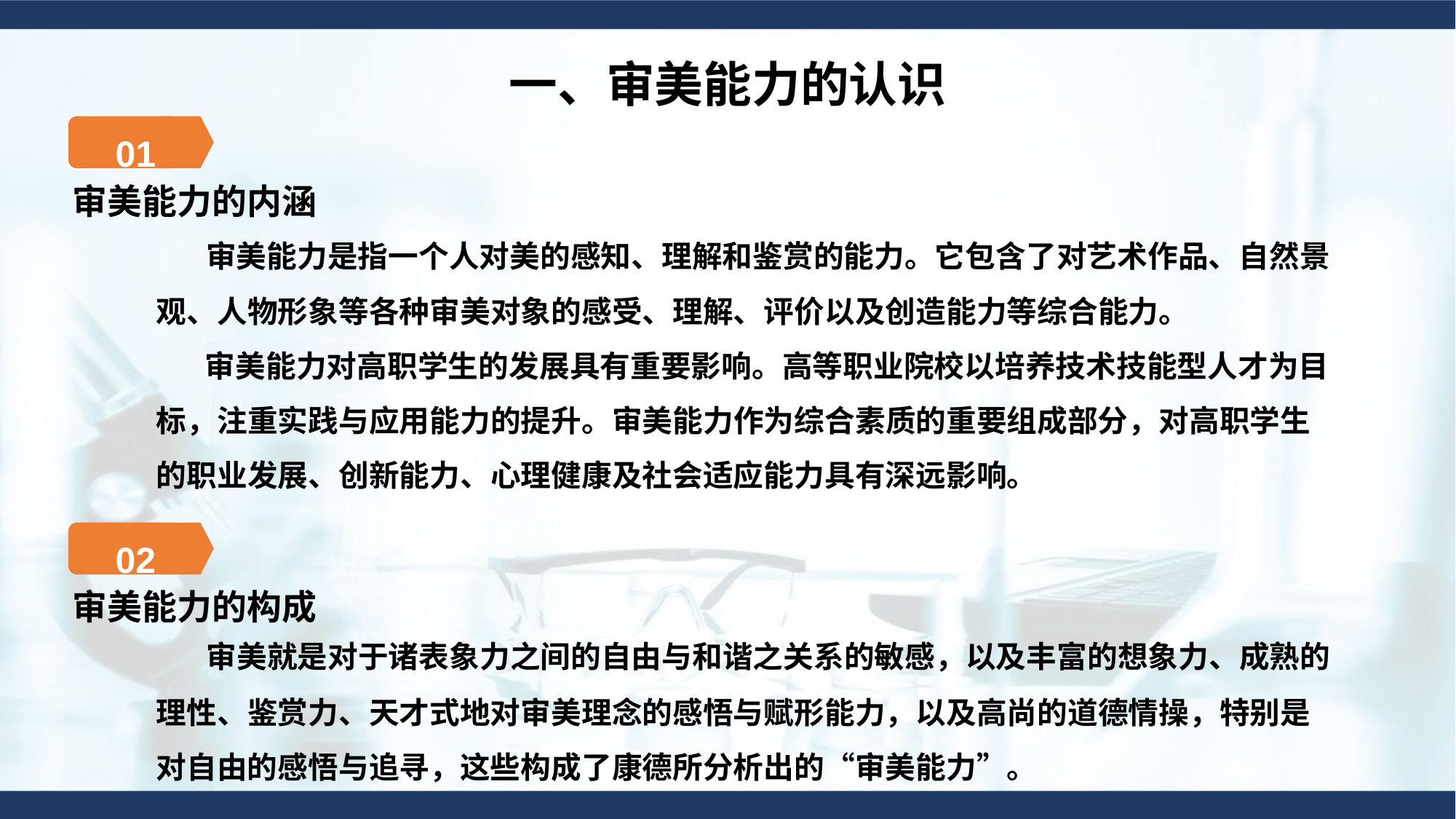

一、审美能力的认识
01

审美能力的内涵
     审美能力是指一个人对美的感知、理解和鉴赏的能力。它包含了对艺术作品、自然景观、人物形象等各种审美对象的感受、理解、评价以及创造能力等综合能力。
      审美能力对高职学生的发展具有重要影响。高等职业院校以培养技术技能型人才为目标，注重实践与应用能力的提升。审美能力作为综合素质的重要组成部分，对高职学生的职业发展、创新能力、心理健康及社会适应能力具有深远影响。

02

审美能力的构成
      审美就是对于诸表象力之间的自由与和谐之关系的敏感，以及丰富的想象力、成熟的理性、鉴赏力、天才式地对审美理念的感悟与赋形能力，以及高尚的道德情操，特别是对自由的感悟与追寻，这些构成了康德所分析出的“审美能力”。